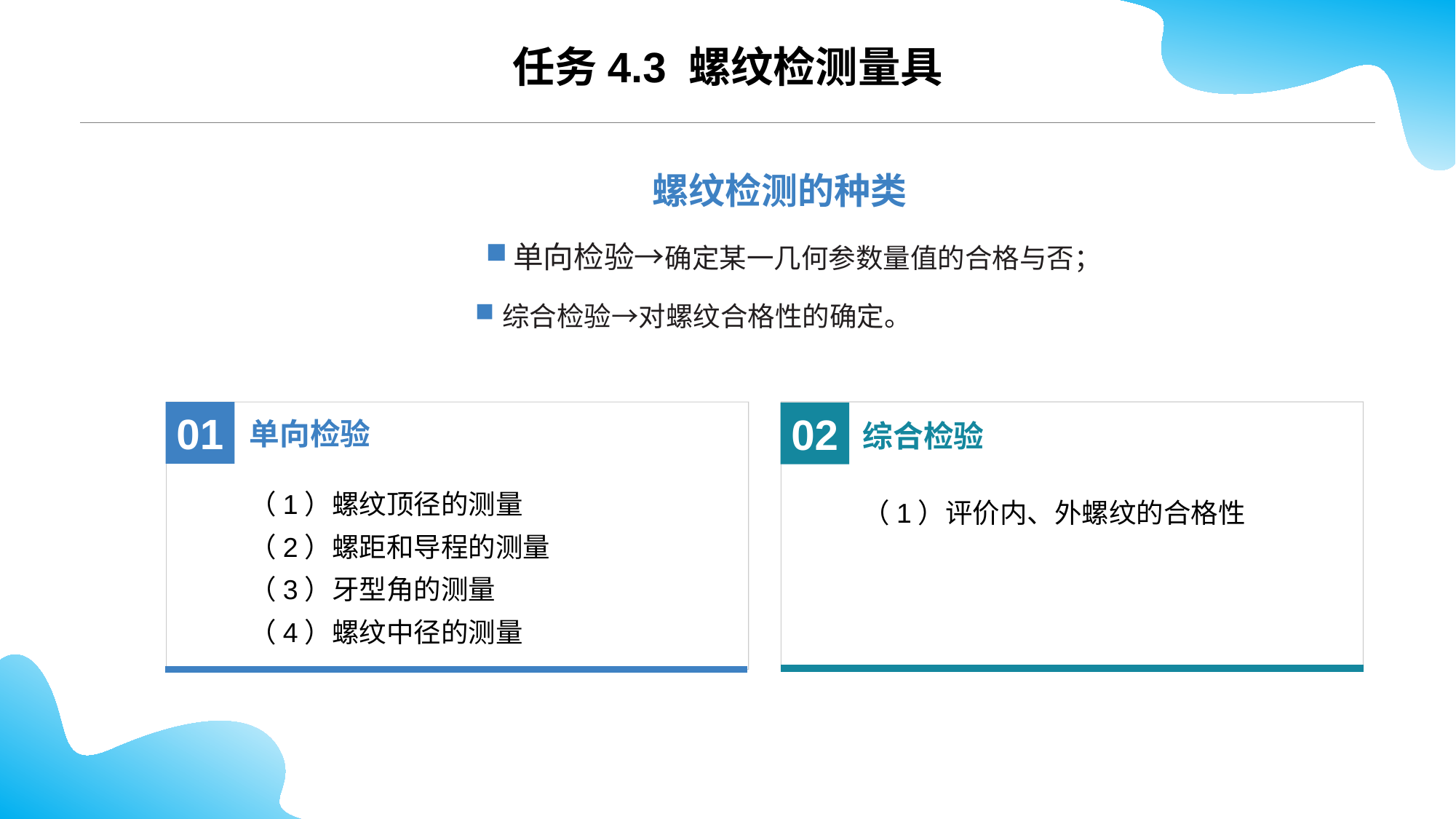

任务4.3 螺纹检测量具
螺纹检测的种类
单向检验→确定某一几何参数量值的合格与否；
综合检验→对螺纹合格性的确定。

02
综合检验
（1）评价内、外螺纹的合格性
单向检验
01

（1）螺纹顶径的测量
（2）螺距和导程的测量
（3）牙型角的测量
（4）螺纹中径的测量